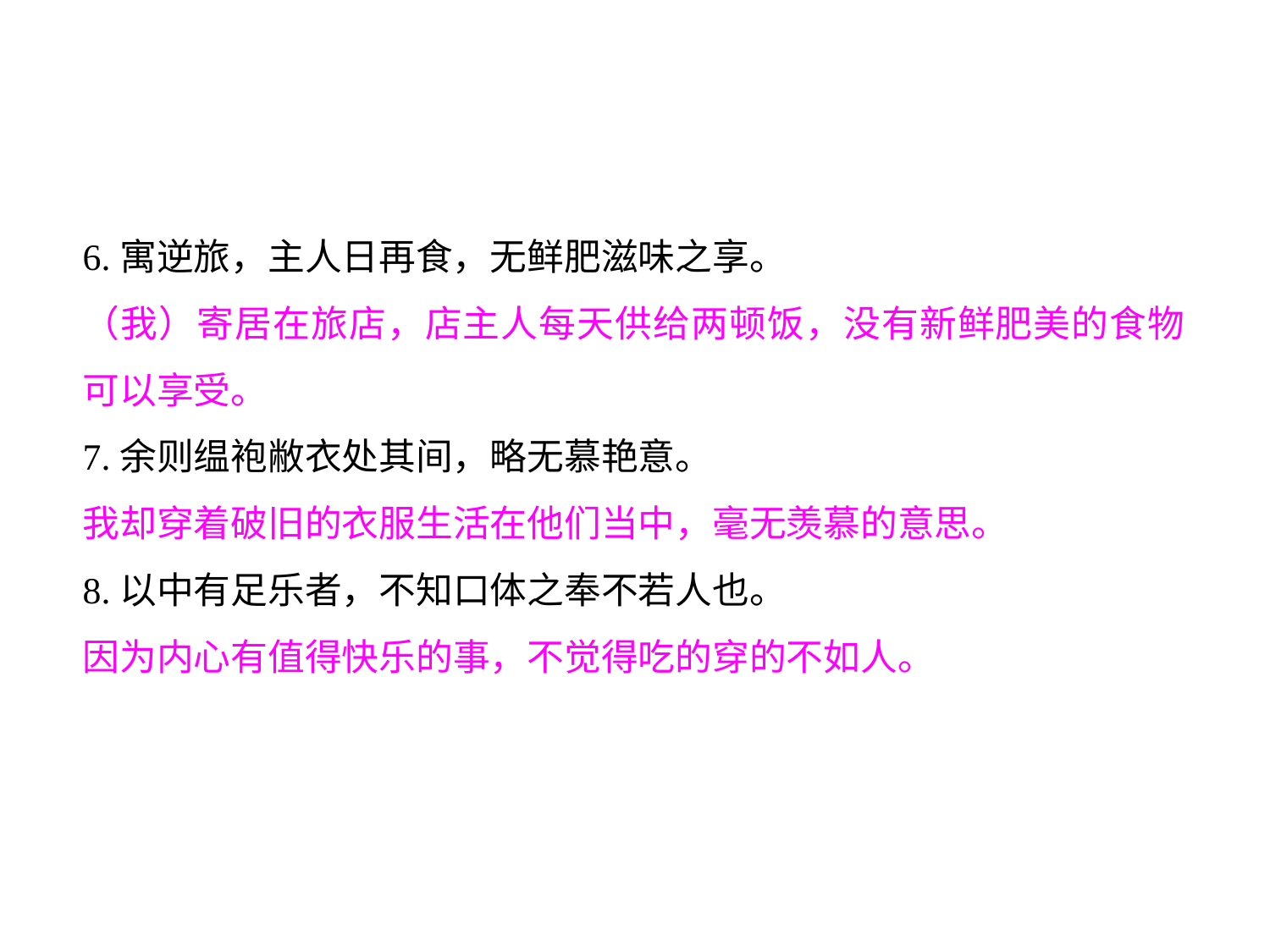

6.寓逆旅，主人日再食，无鲜肥滋味之享。
（我）寄居在旅店，店主人每天供给两顿饭，没有新鲜肥美的食物可以享受。
7.余则缊袍敝衣处其间，略无慕艳意。
我却穿着破旧的衣服生活在他们当中，毫无羡慕的意思。
8.以中有足乐者，不知口体之奉不若人也。
因为内心有值得快乐的事，不觉得吃的穿的不如人。